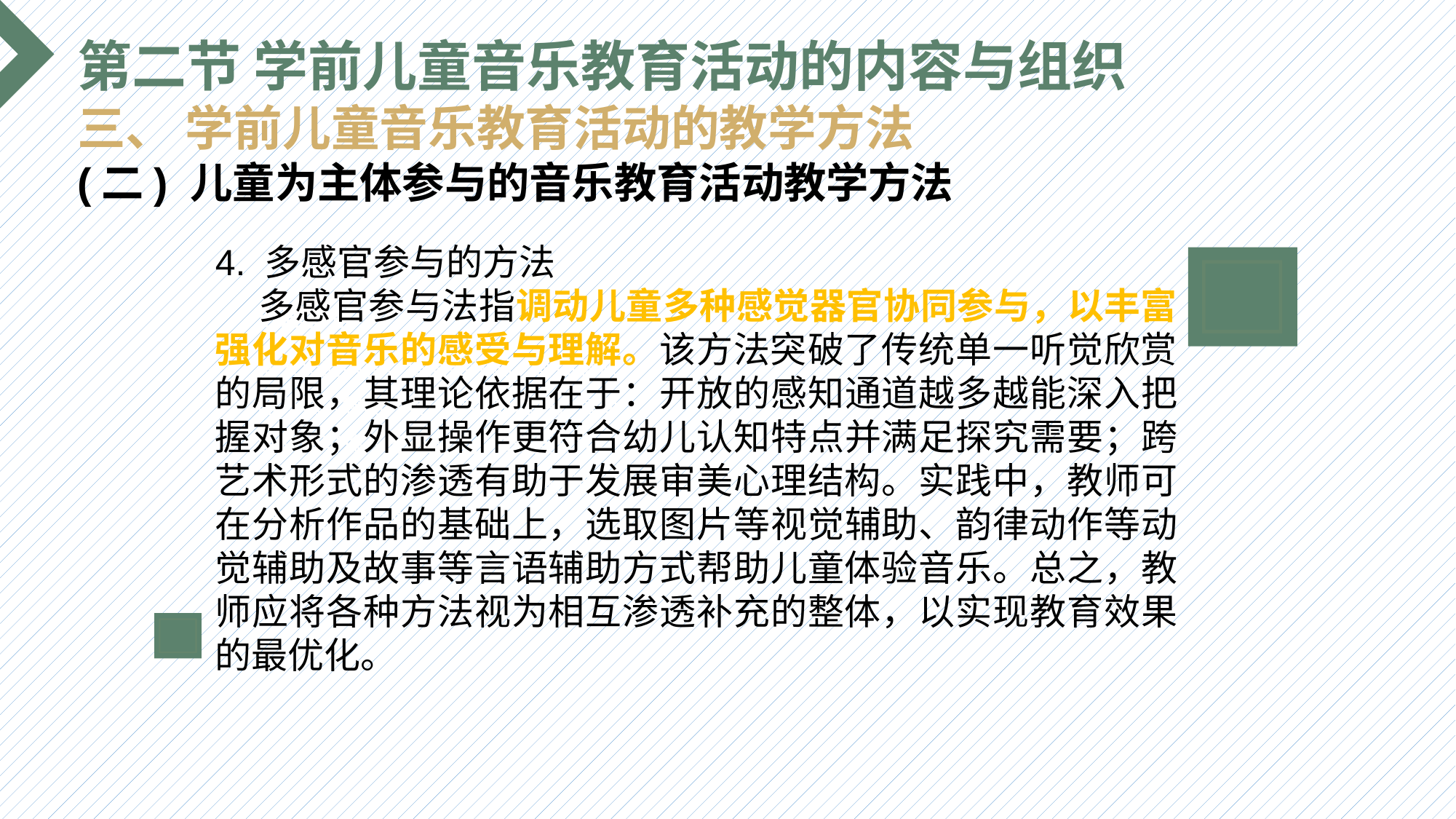

第二节 学前儿童音乐教育活动的内容与组织
三、 学前儿童音乐教育活动的教学方法
(二) 儿童为主体参与的音乐教育活动教学方法

4. 多感官参与的方法
    多感官参与法指调动儿童多种感觉器官协同参与，以丰富强化对音乐的感受与理解。该方法突破了传统单一听觉欣赏的局限，其理论依据在于：开放的感知通道越多越能深入把握对象；外显操作更符合幼儿认知特点并满足探究需要；跨艺术形式的渗透有助于发展审美心理结构。实践中，教师可在分析作品的基础上，选取图片等视觉辅助、韵律动作等动觉辅助及故事等言语辅助方式帮助儿童体验音乐。总之，教师应将各种方法视为相互渗透补充的整体，以实现教育效果的最优化。

选题背景
输入您的内容，请简要说明，言简意赅即可输入您的内容，请简要说明，言简意赅即可输入您的内容，请简要说明，言简意赅即可输入您的内容，请简要说明，言简意赅即可